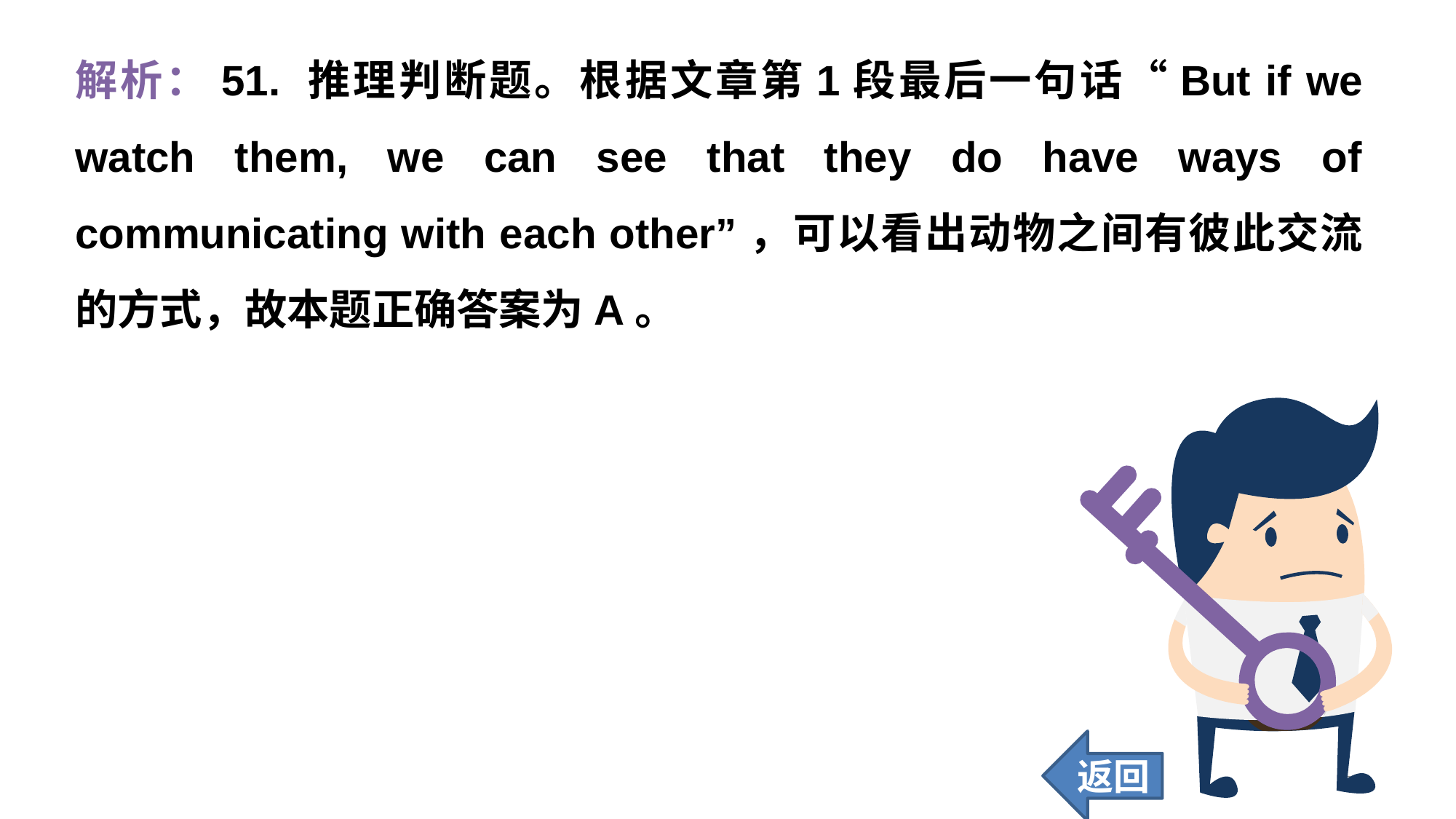

解析：51. 推理判断题。根据文章第1段最后一句话“But if we watch them, we can see that they do have ways of communicating with each other”，可以看出动物之间有彼此交流的方式，故本题正确答案为A。

返回
379